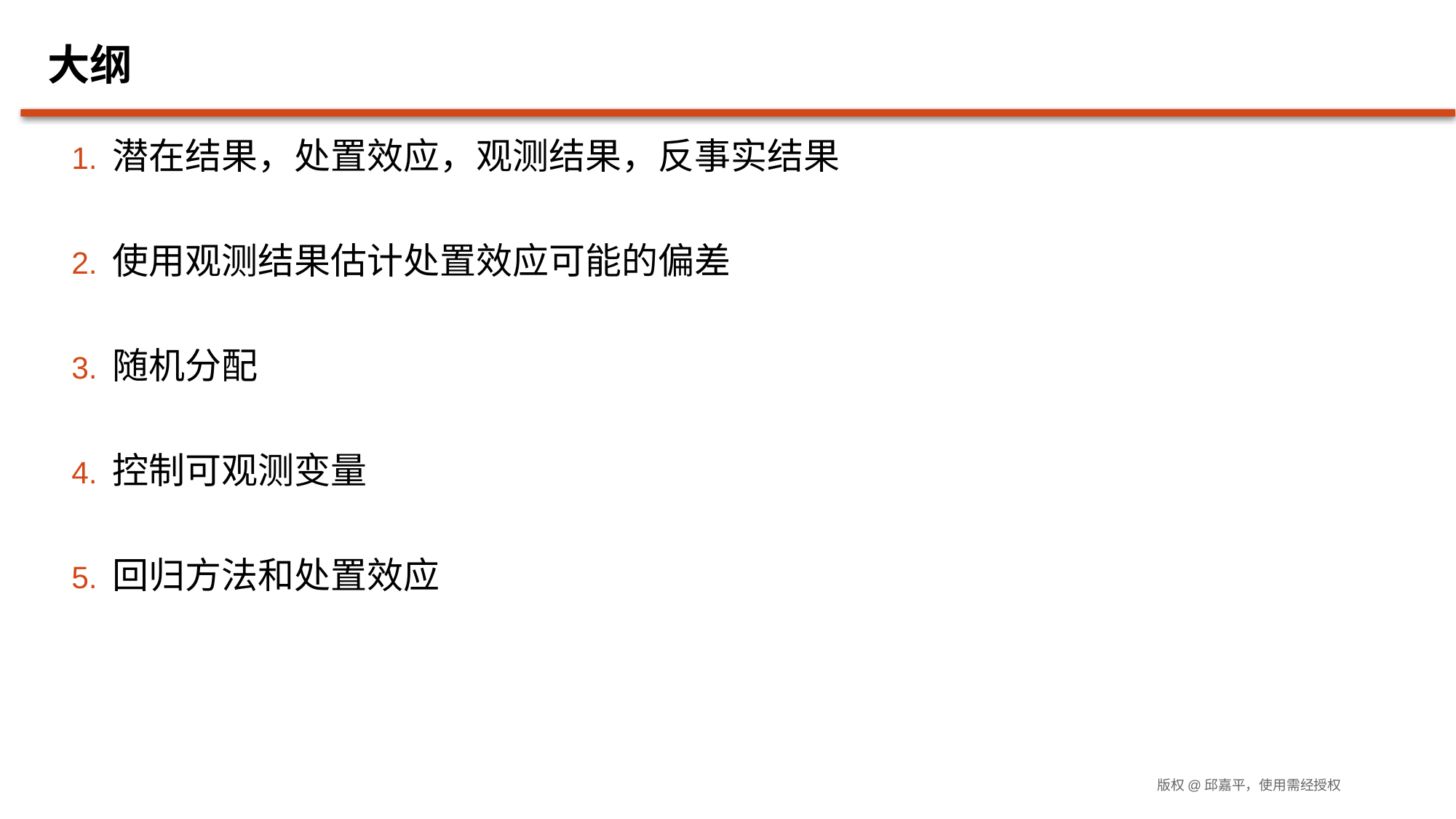

# 大纲
潜在结果，处置效应，观测结果，反事实结果

使用观测结果估计处置效应可能的偏差

随机分配

控制可观测变量

回归方法和处置效应

版权@邱嘉平，使用需经授权